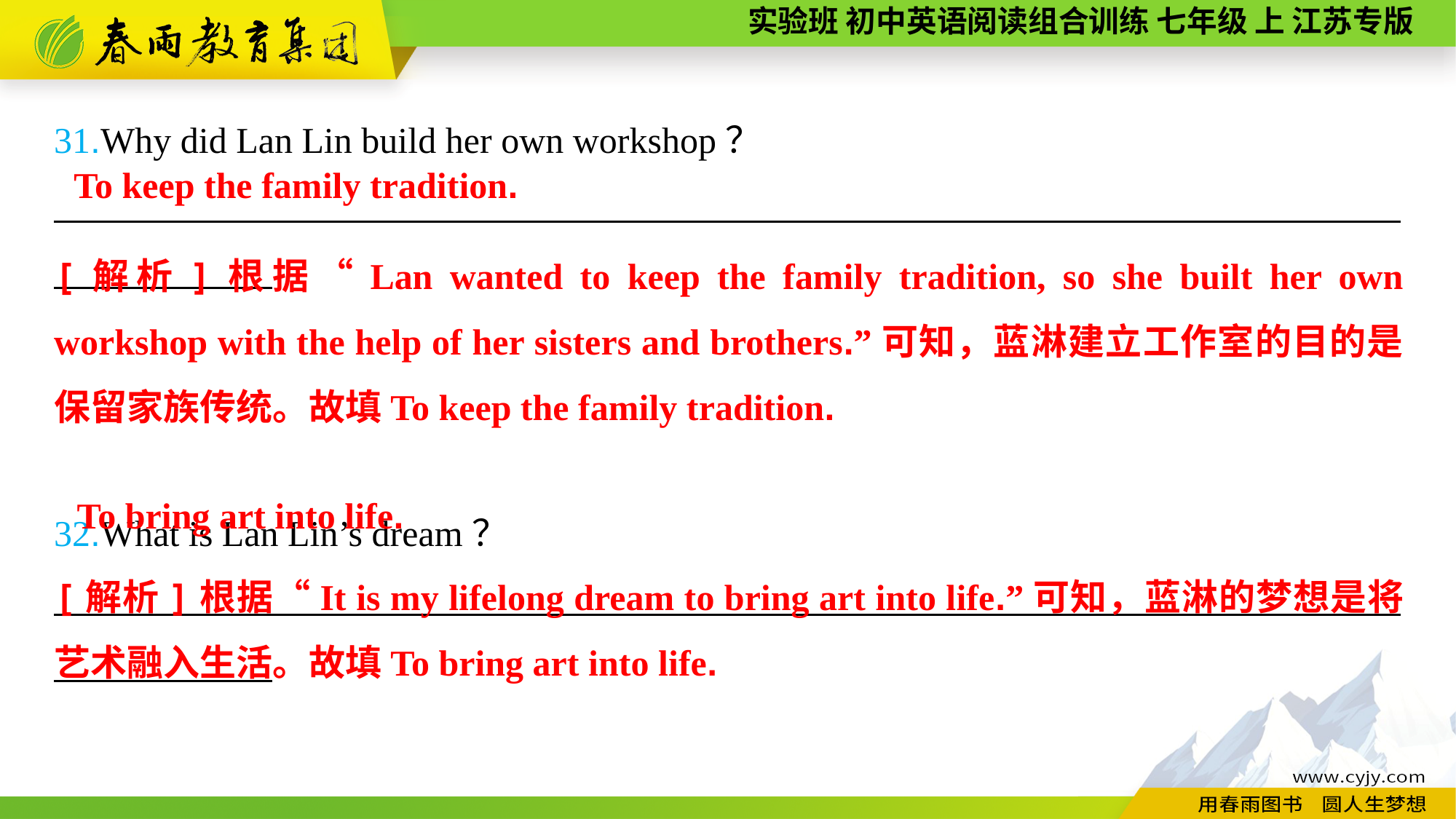

31.Why did Lan Lin build her own workshop？
__________________________________________________________________________

32.What is Lan Lin’s dream？
__________________________________________________________________________
To keep the family tradition.
[解析]根据“Lan wanted to keep the family tradition, so she built her own workshop with the help of her sisters and brothers.”可知，蓝淋建立工作室的目的是保留家族传统。故填To keep the family tradition.
To bring art into life.
[解析]根据“It is my lifelong dream to bring art into life.”可知，蓝淋的梦想是将艺术融入生活。故填To bring art into life.